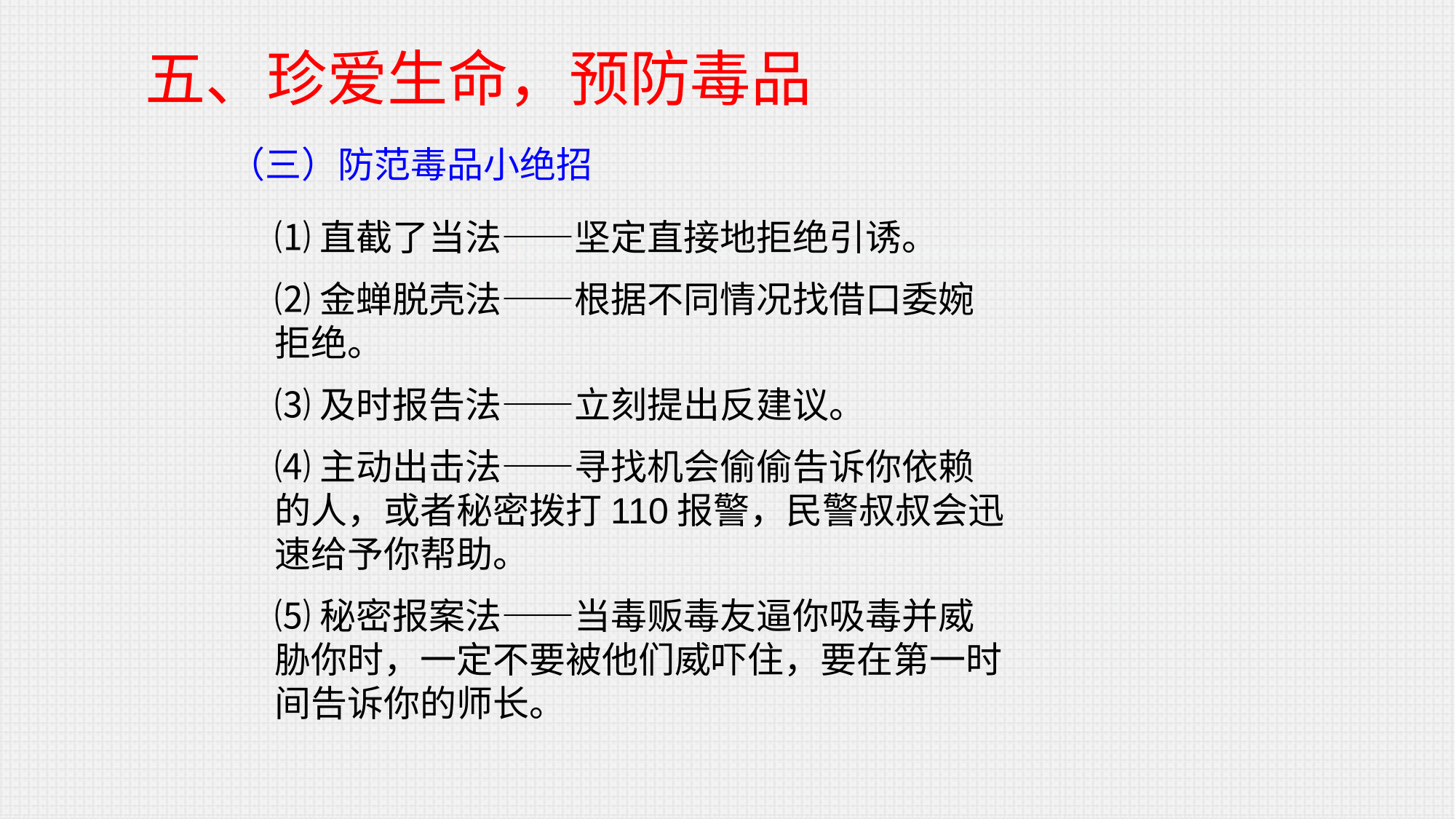

五、珍爱生命，预防毒品
（三）防范毒品小绝招
⑴直截了当法——坚定直接地拒绝引诱。
⑵金蝉脱壳法——根据不同情况找借口委婉拒绝。
⑶及时报告法——立刻提出反建议。
⑷主动出击法——寻找机会偷偷告诉你依赖的人，或者秘密拨打110报警，民警叔叔会迅速给予你帮助。
⑸秘密报案法——当毒贩毒友逼你吸毒并威胁你时，一定不要被他们威吓住，要在第一时间告诉你的师长。